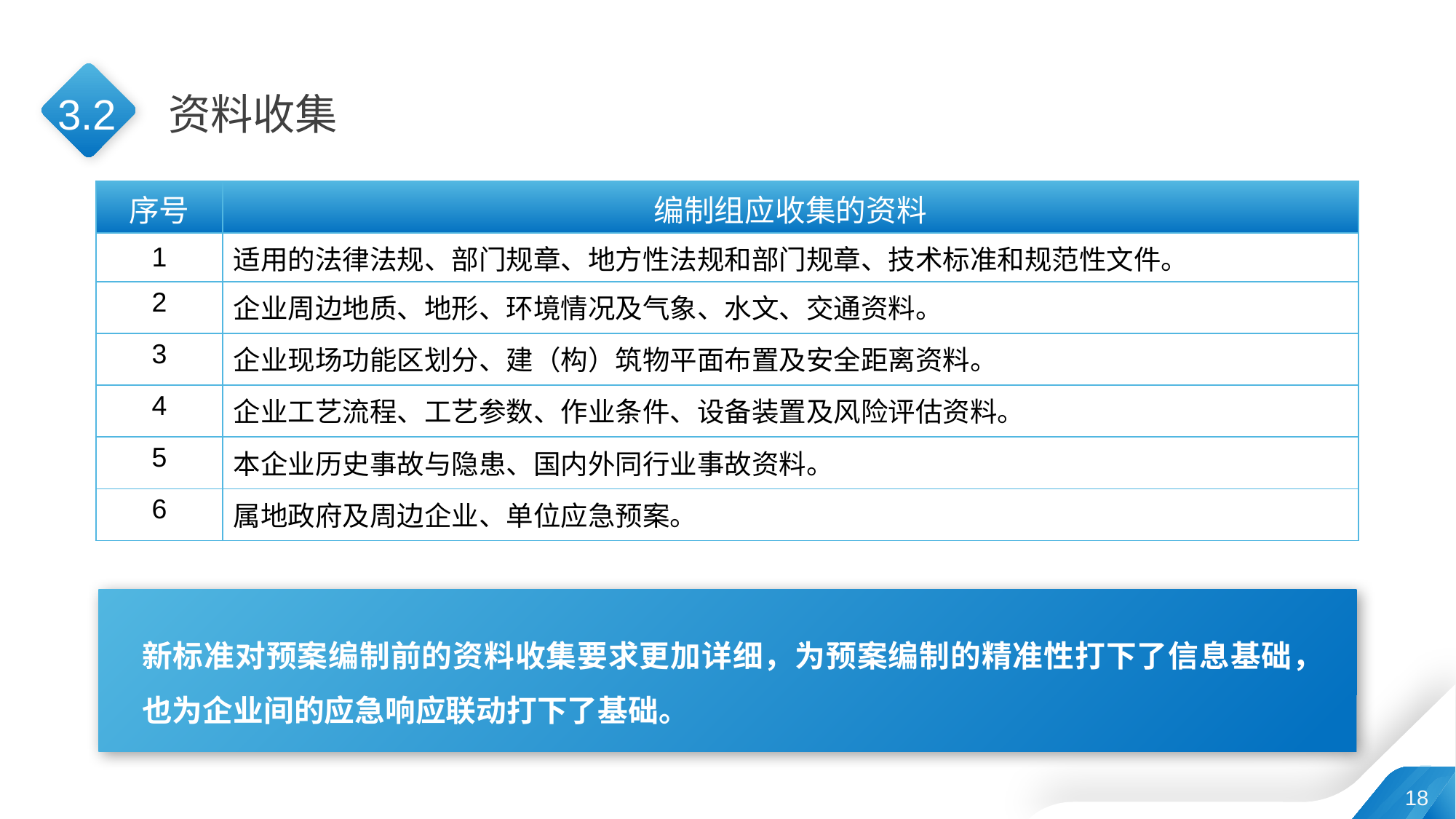

3.2
资料收集
| 序号 | 编制组应收集的资料 |
| --- | --- |
| 1 | 适用的法律法规、部门规章、地方性法规和部门规章、技术标准和规范性文件。 |
| 2 | 企业周边地质、地形、环境情况及气象、水文、交通资料。 |
| 3 | 企业现场功能区划分、建（构）筑物平面布置及安全距离资料。 |
| 4 | 企业工艺流程、工艺参数、作业条件、设备装置及风险评估资料。 |
| 5 | 本企业历史事故与隐患、国内外同行业事故资料。 |
| 6 | 属地政府及周边企业、单位应急预案。 |

新标准对预案编制前的资料收集要求更加详细，为预案编制的精准性打下了信息基础，也为企业间的应急响应联动打下了基础。